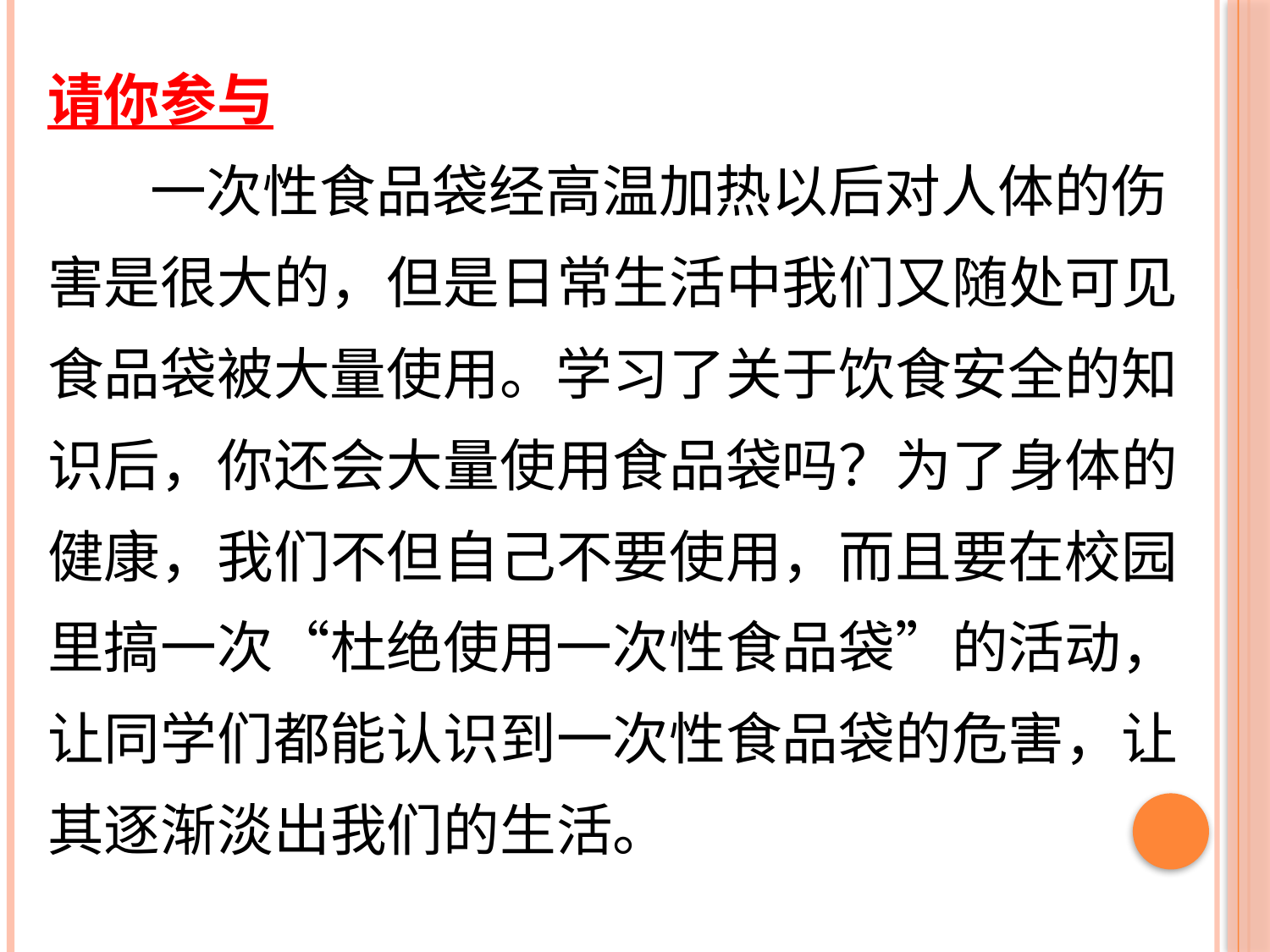

请你参与
       一次性食品袋经高温加热以后对人体的伤害是很大的，但是日常生活中我们又随处可见食品袋被大量使用。学习了关于饮食安全的知识后，你还会大量使用食品袋吗？为了身体的健康，我们不但自己不要使用，而且要在校园里搞一次“杜绝使用一次性食品袋”的活动，让同学们都能认识到一次性食品袋的危害，让其逐渐淡出我们的生活。